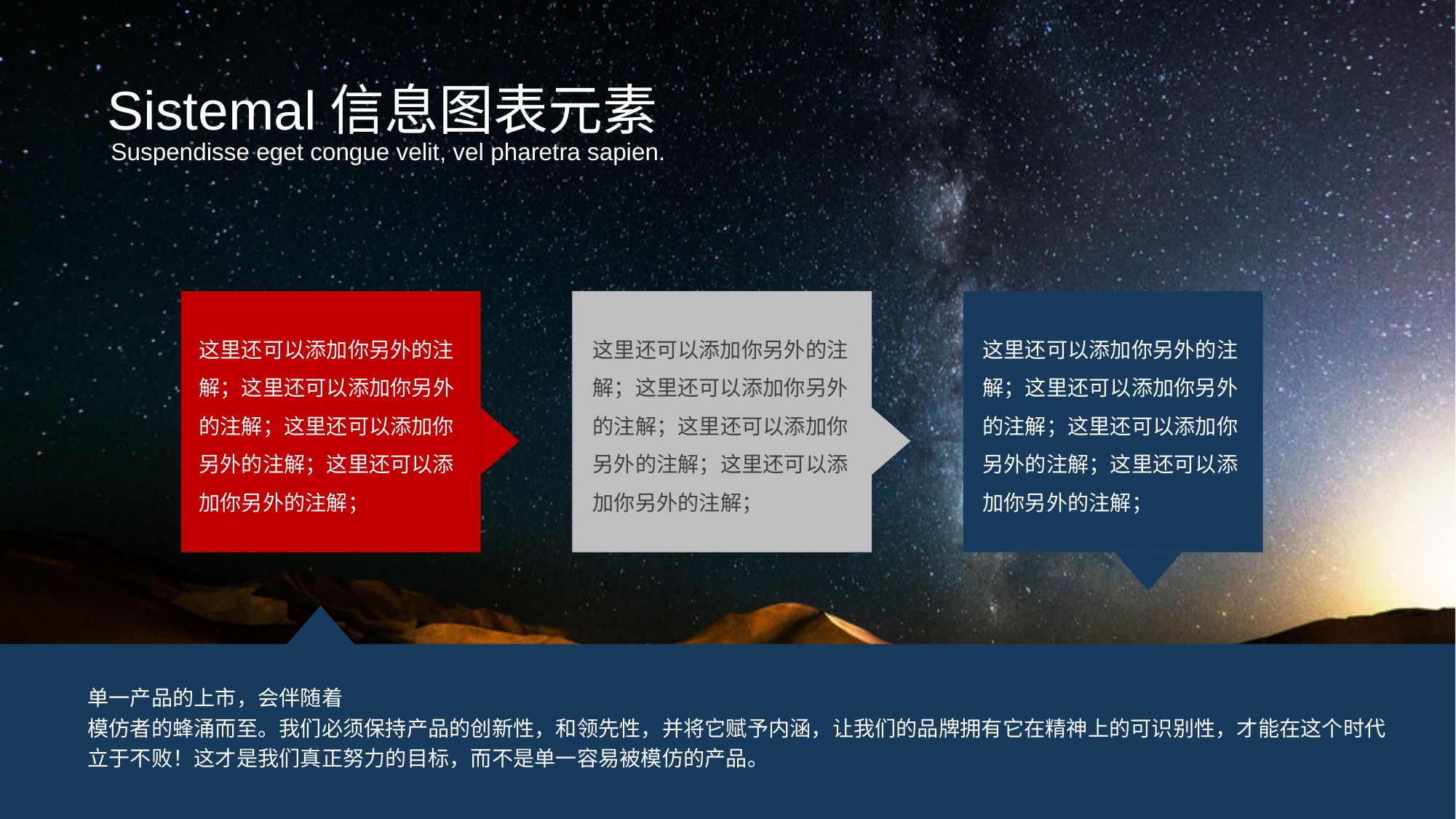

Sistemal信息图表元素
Suspendisse eget congue velit, vel pharetra sapien.

这里还可以添加你另外的注解；这里还可以添加你另外的注解；这里还可以添加你另外的注解；这里还可以添加你另外的注解；
这里还可以添加你另外的注解；这里还可以添加你另外的注解；这里还可以添加你另外的注解；这里还可以添加你另外的注解；
这里还可以添加你另外的注解；这里还可以添加你另外的注解；这里还可以添加你另外的注解；这里还可以添加你另外的注解；

单一产品的上市，会伴随着
模仿者的蜂涌而至。我们必须保持产品的创新性，和领先性，并将它赋予内涵，让我们的品牌拥有它在精神上的可识别性，才能在这个时代立于不败！这才是我们真正努力的目标，而不是单一容易被模仿的产品。